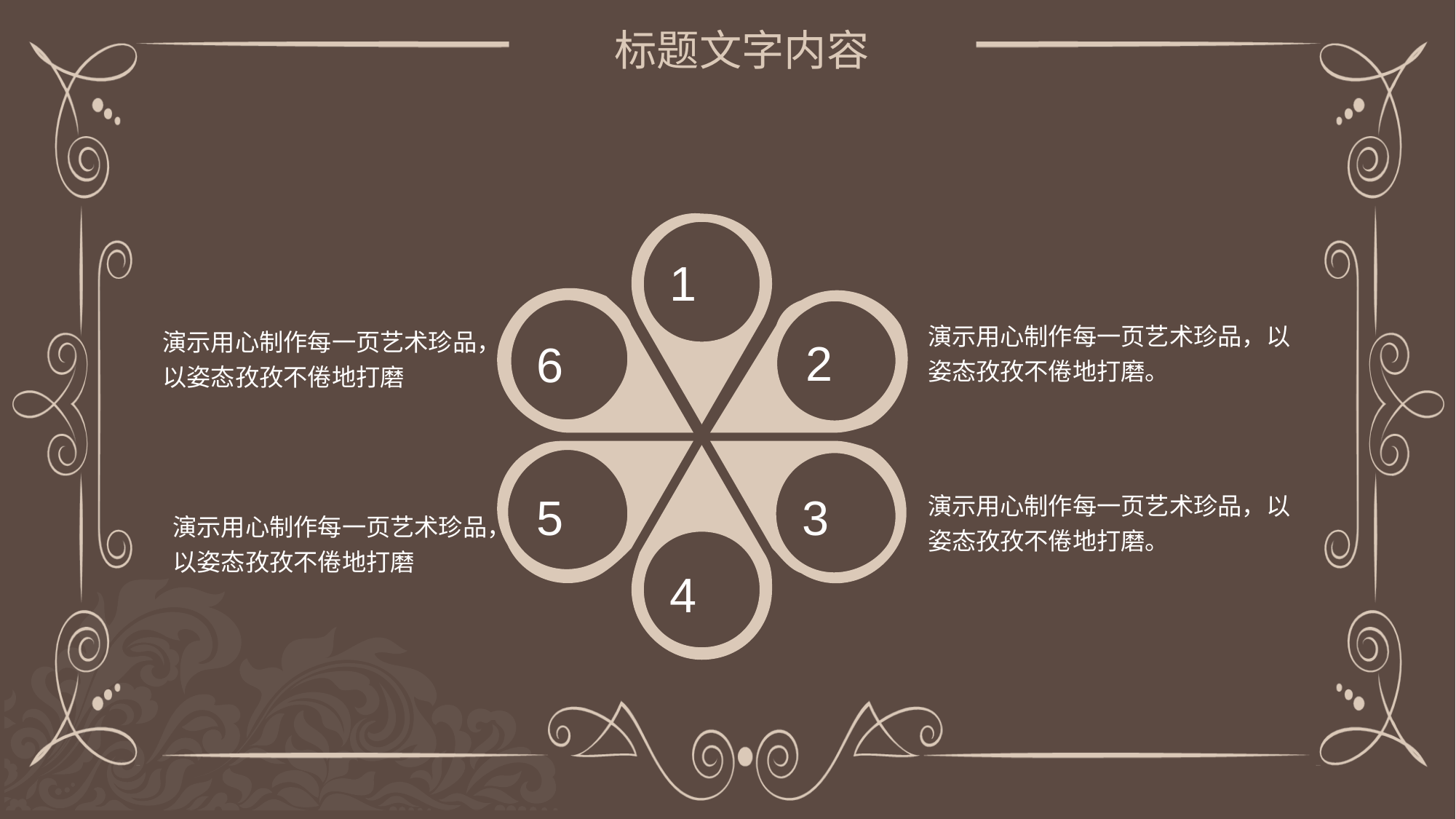

标题文字内容

1
2
6
5
3
4
演示用心制作每一页艺术珍品，以姿态孜孜不倦地打磨。
演示用心制作每一页艺术珍品，以姿态孜孜不倦地打磨
演示用心制作每一页艺术珍品，以姿态孜孜不倦地打磨。
演示用心制作每一页艺术珍品，以姿态孜孜不倦地打磨